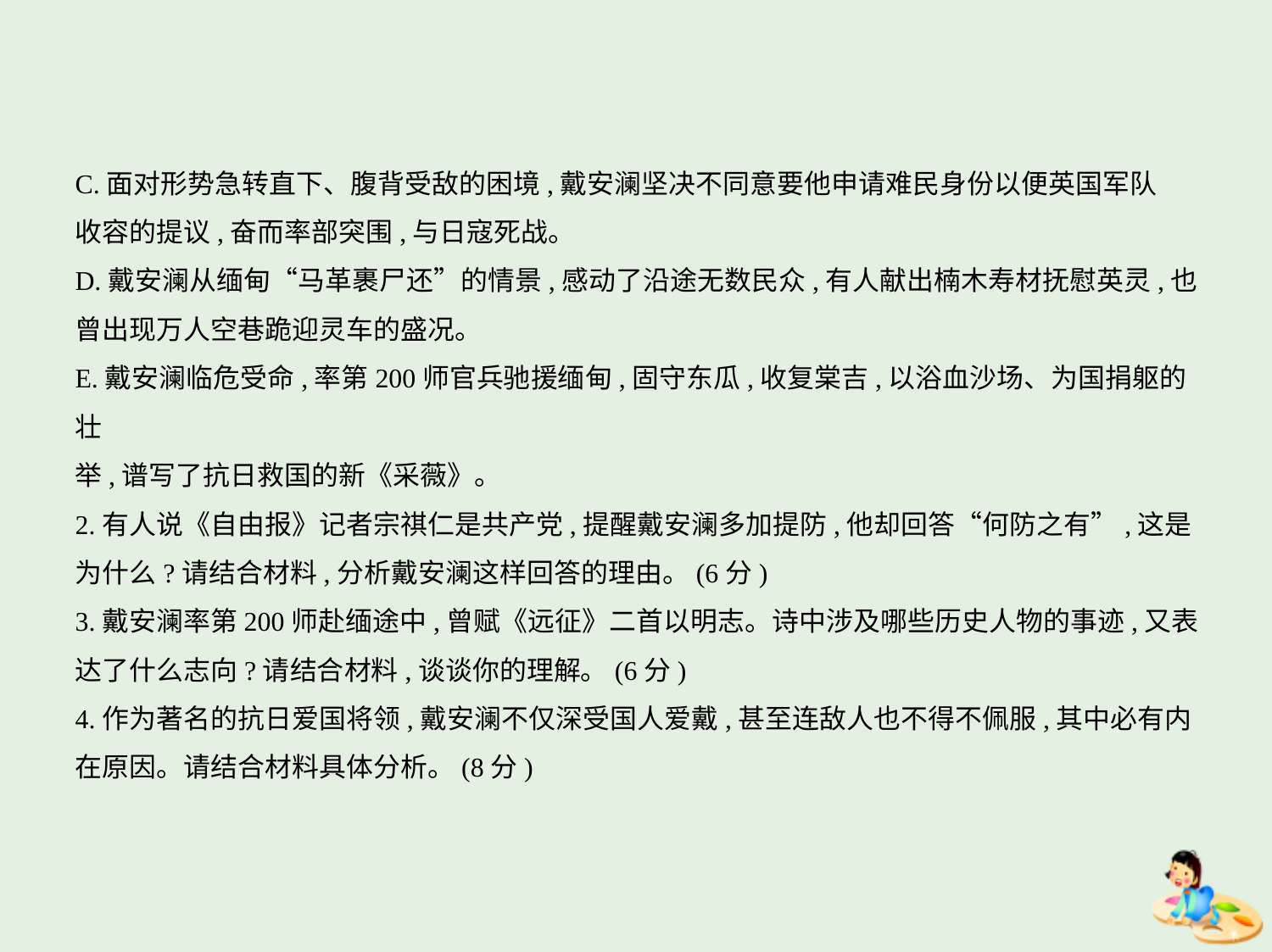

C.面对形势急转直下、腹背受敌的困境,戴安澜坚决不同意要他申请难民身份以便英国军队
收容的提议,奋而率部突围,与日寇死战。
D.戴安澜从缅甸“马革裹尸还”的情景,感动了沿途无数民众,有人献出楠木寿材抚慰英灵,也
曾出现万人空巷跪迎灵车的盛况。
E.戴安澜临危受命,率第200师官兵驰援缅甸,固守东瓜,收复棠吉,以浴血沙场、为国捐躯的壮
举,谱写了抗日救国的新《采薇》。
2.有人说《自由报》记者宗祺仁是共产党,提醒戴安澜多加提防,他却回答“何防之有”,这是
为什么?请结合材料,分析戴安澜这样回答的理由。(6分)
3.戴安澜率第200师赴缅途中,曾赋《远征》二首以明志。诗中涉及哪些历史人物的事迹,又表
达了什么志向?请结合材料,谈谈你的理解。(6分)
4.作为著名的抗日爱国将领,戴安澜不仅深受国人爱戴,甚至连敌人也不得不佩服,其中必有内
在原因。请结合材料具体分析。(8分)